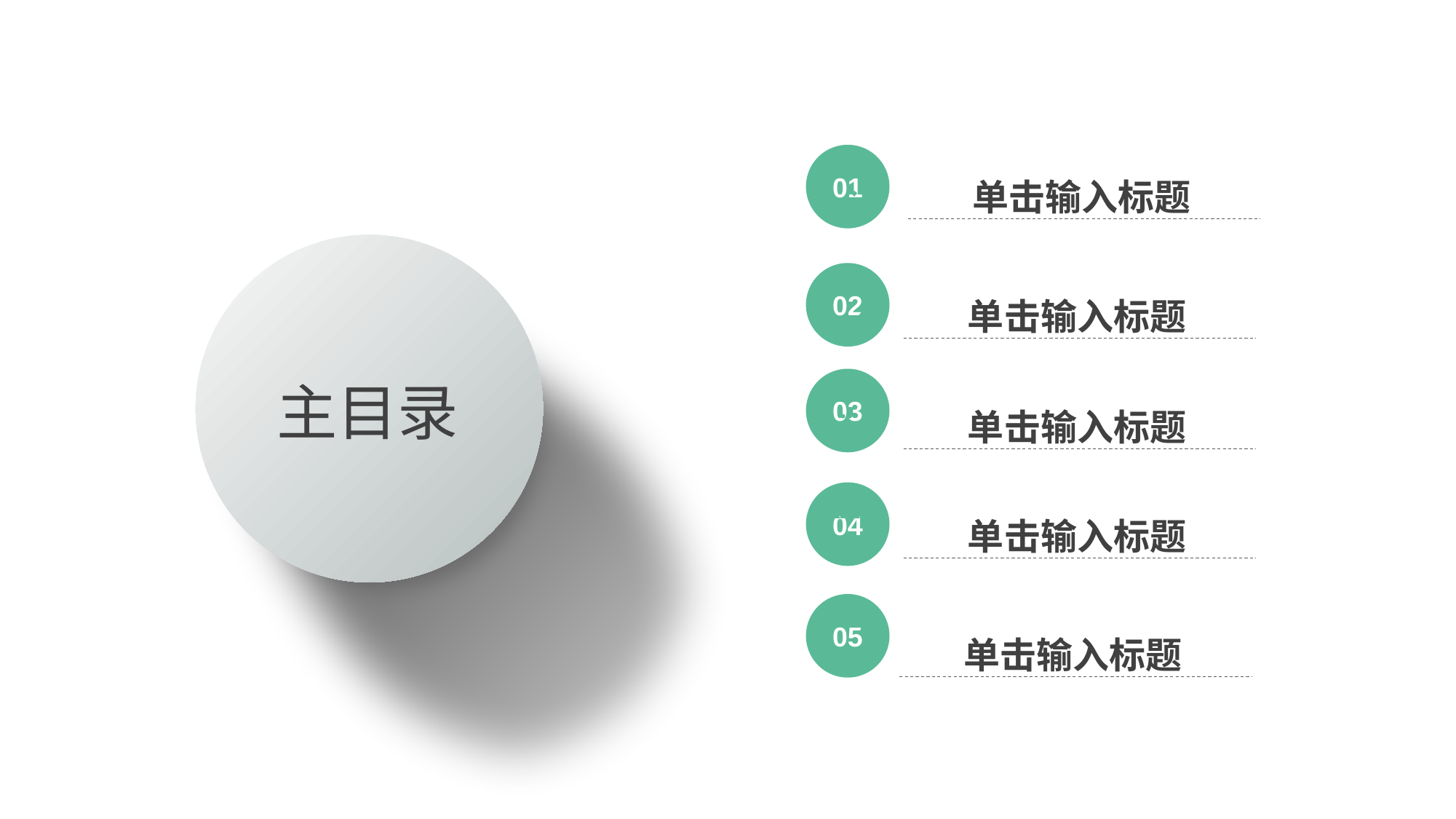

01

单击输入标题

02

单击输入标题
主目录
03

单击输入标题
04

单击输入标题
05

单击输入标题